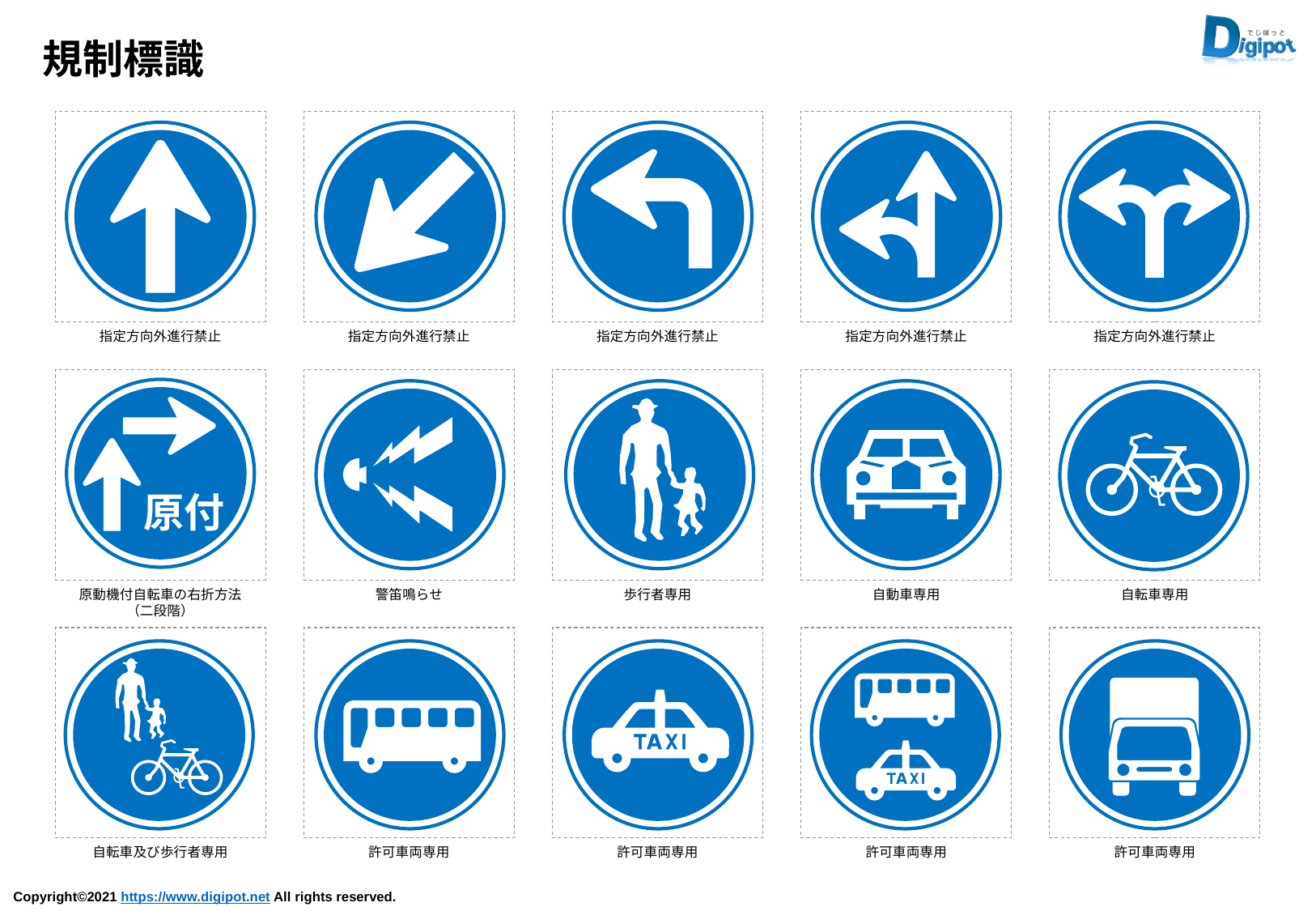

規制標識

指定方向外進行禁止
指定方向外進行禁止
指定方向外進行禁止
指定方向外進行禁止
指定方向外進行禁止

原付

原動機付自転車の右折方法
（二段階）
警笛鳴らせ
歩行者専用
自動車専用
自転車専用

自転車及び歩行者専用
許可車両専用
許可車両専用
許可車両専用
許可車両専用